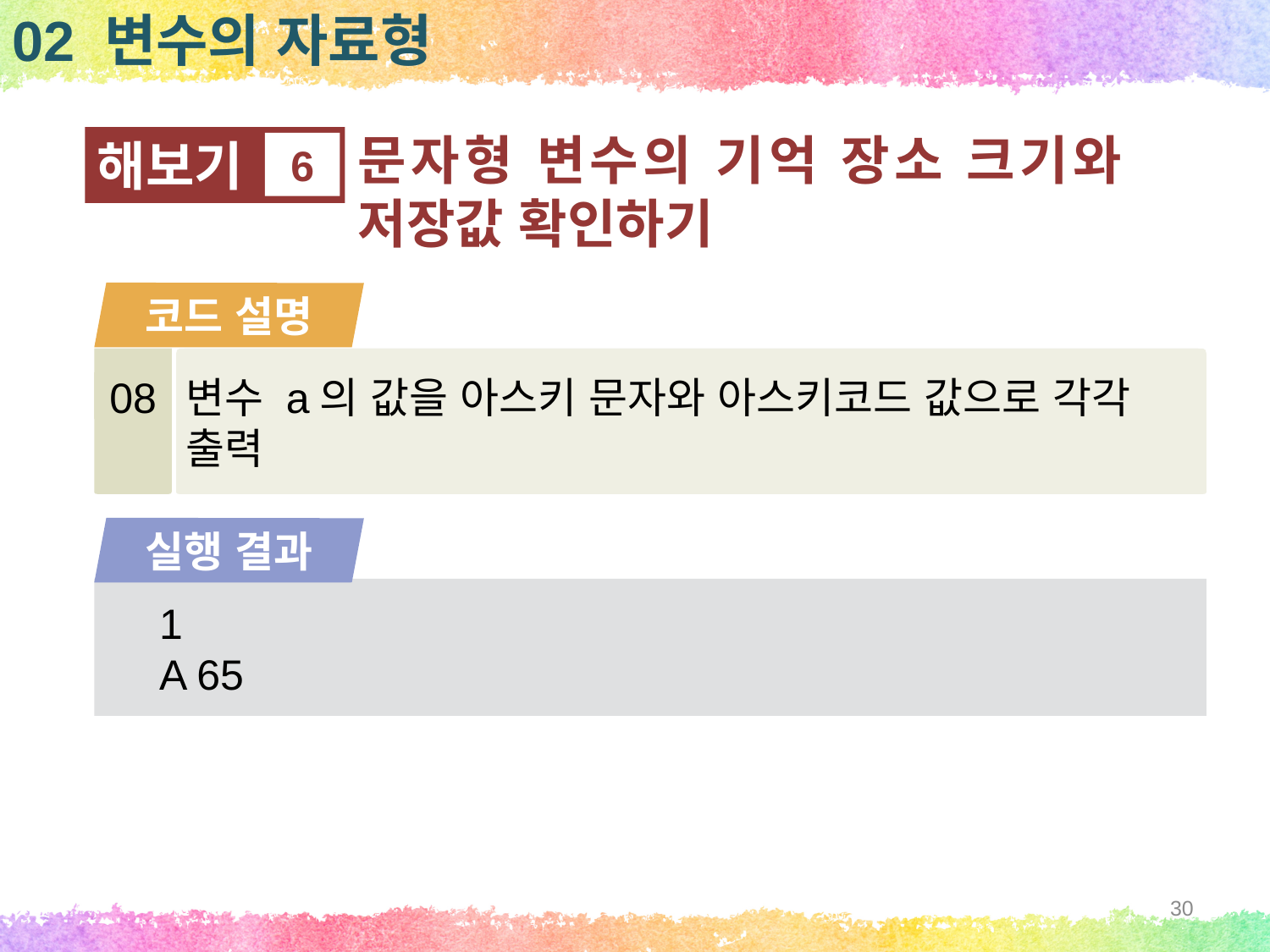

02 변수의 자료형
문자형 변수의 기억 장소 크기와 저장값 확인하기
해보기
6
코드 설명

08
변수 a의 값을 아스키 문자와 아스키코드 값으로 각각 출력
실행 결과
1
A 65
30